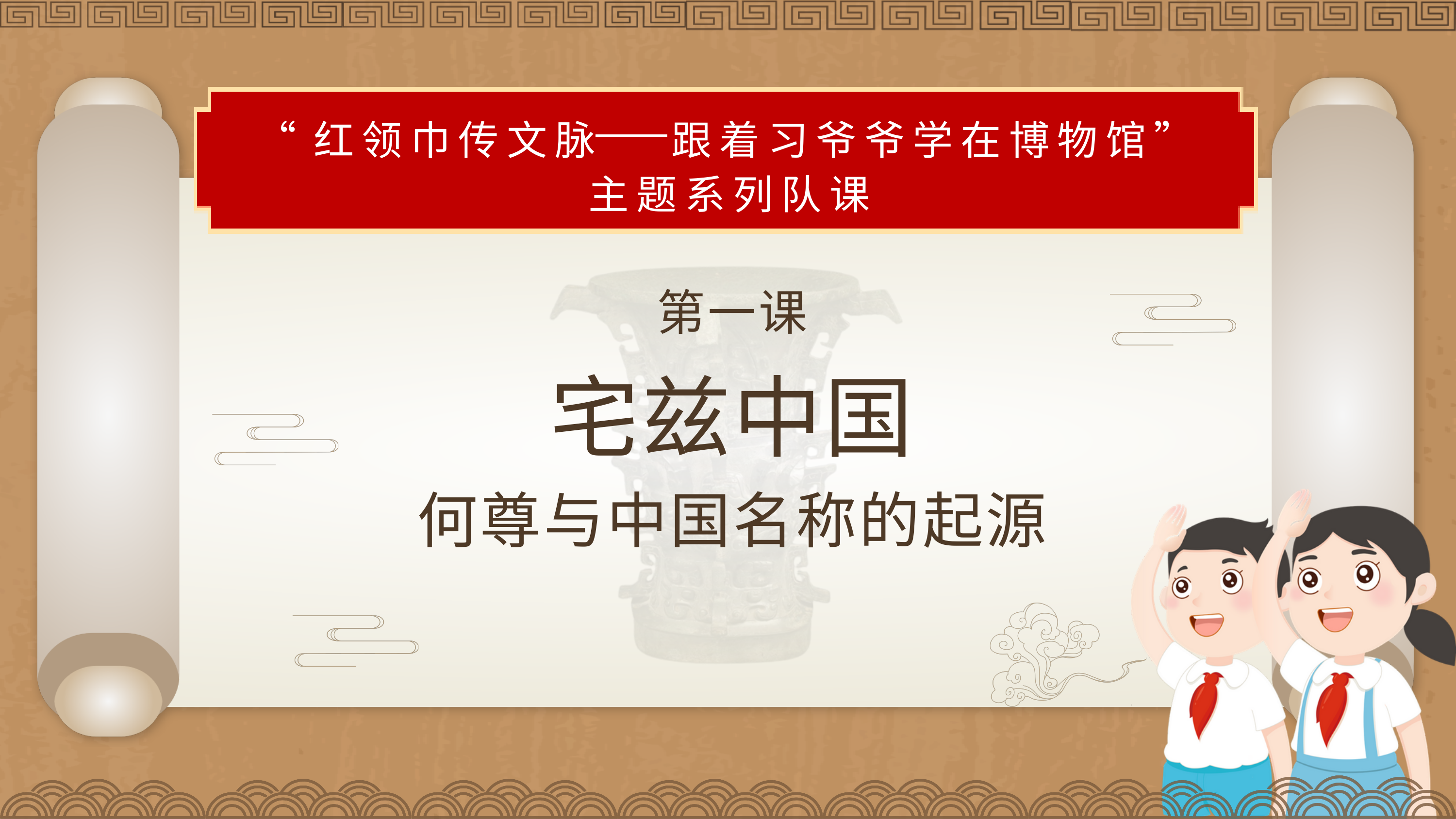

“红领巾传文脉    跟着习爷爷学在博物馆” 主题系列队课

第一课
宅兹中国
何尊与中国名称的起源